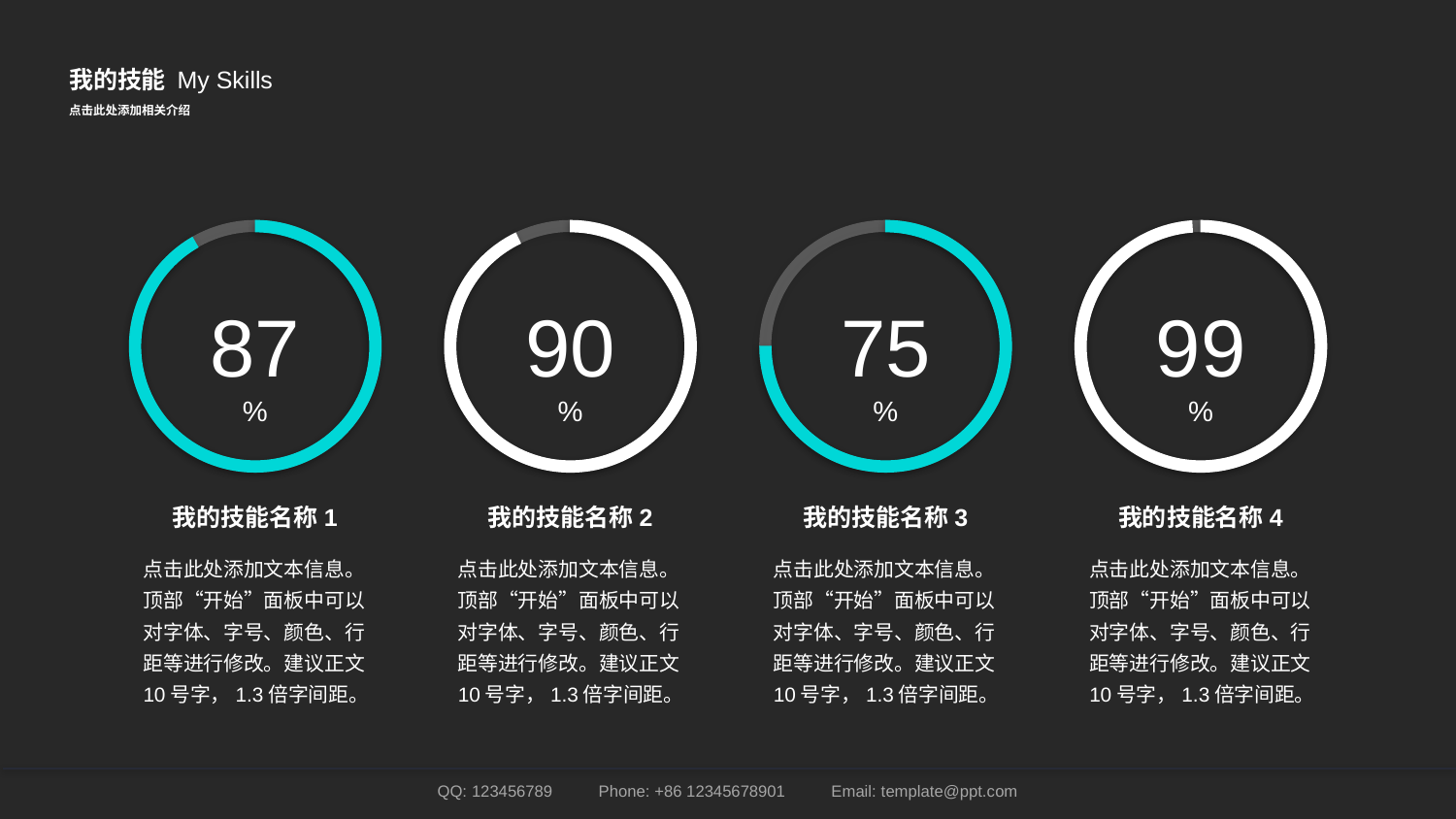

我的技能 My Skills
点击此处添加相关介绍

87%
90%
75%
99%
我的技能名称1
我的技能名称2
我的技能名称3
我的技能名称4
点击此处添加文本信息。
顶部“开始”面板中可以对字体、字号、颜色、行距等进行修改。建议正文10号字，1.3倍字间距。
点击此处添加文本信息。
顶部“开始”面板中可以对字体、字号、颜色、行距等进行修改。建议正文10号字，1.3倍字间距。
点击此处添加文本信息。
顶部“开始”面板中可以对字体、字号、颜色、行距等进行修改。建议正文10号字，1.3倍字间距。
点击此处添加文本信息。
顶部“开始”面板中可以对字体、字号、颜色、行距等进行修改。建议正文10号字，1.3倍字间距。
QQ: 123456789          Phone: +86 12345678901          Email: template@ppt.com